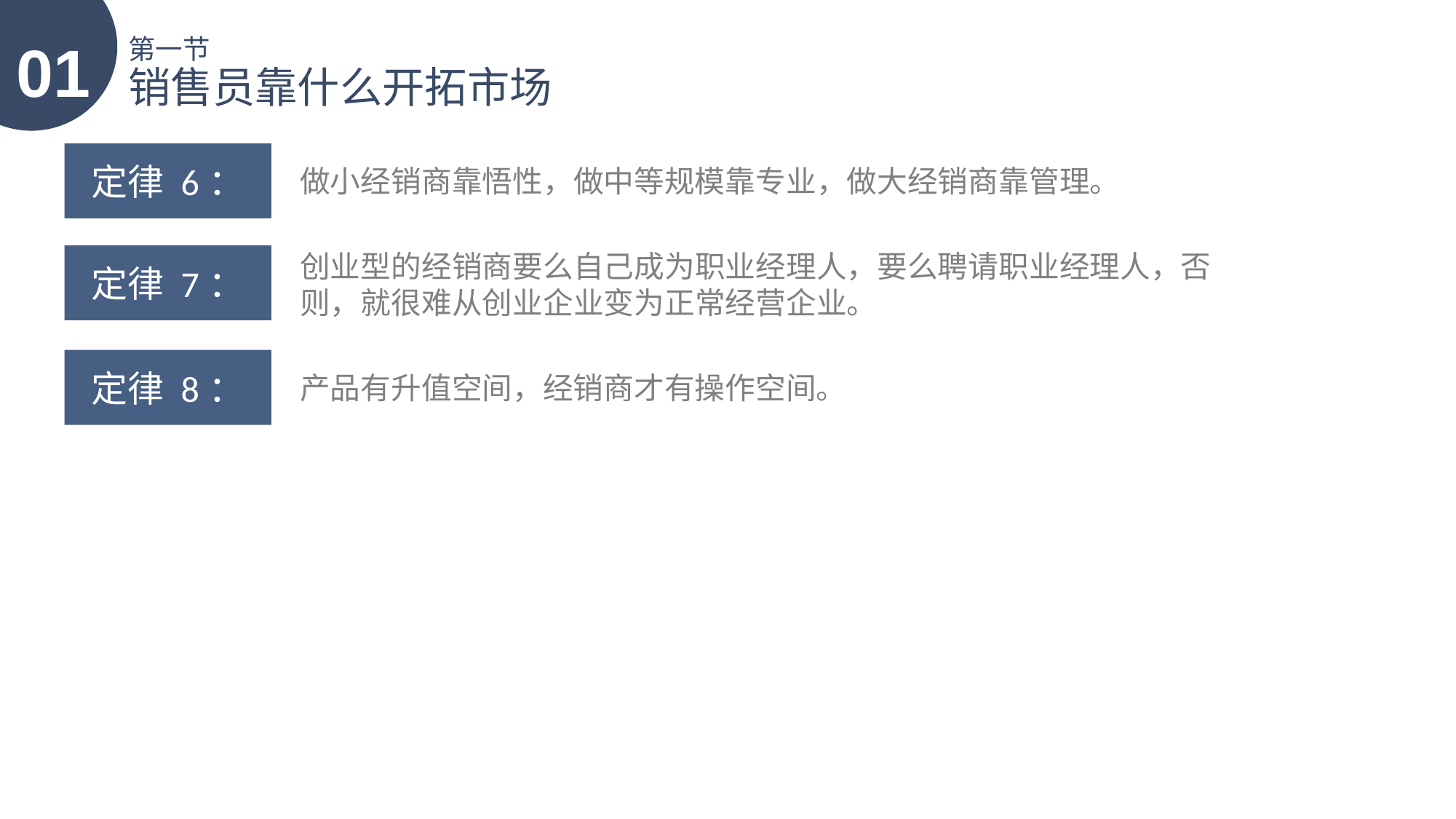

01
第一节
销售员靠什么开拓市场
定律 6：
做小经销商靠悟性，做中等规模靠专业，做大经销商靠管理。
创业型的经销商要么自己成为职业经理人，要么聘请职业经理人，否则，就很难从创业企业变为正常经营企业。
定律 7：
定律 8：
产品有升值空间，经销商才有操作空间。